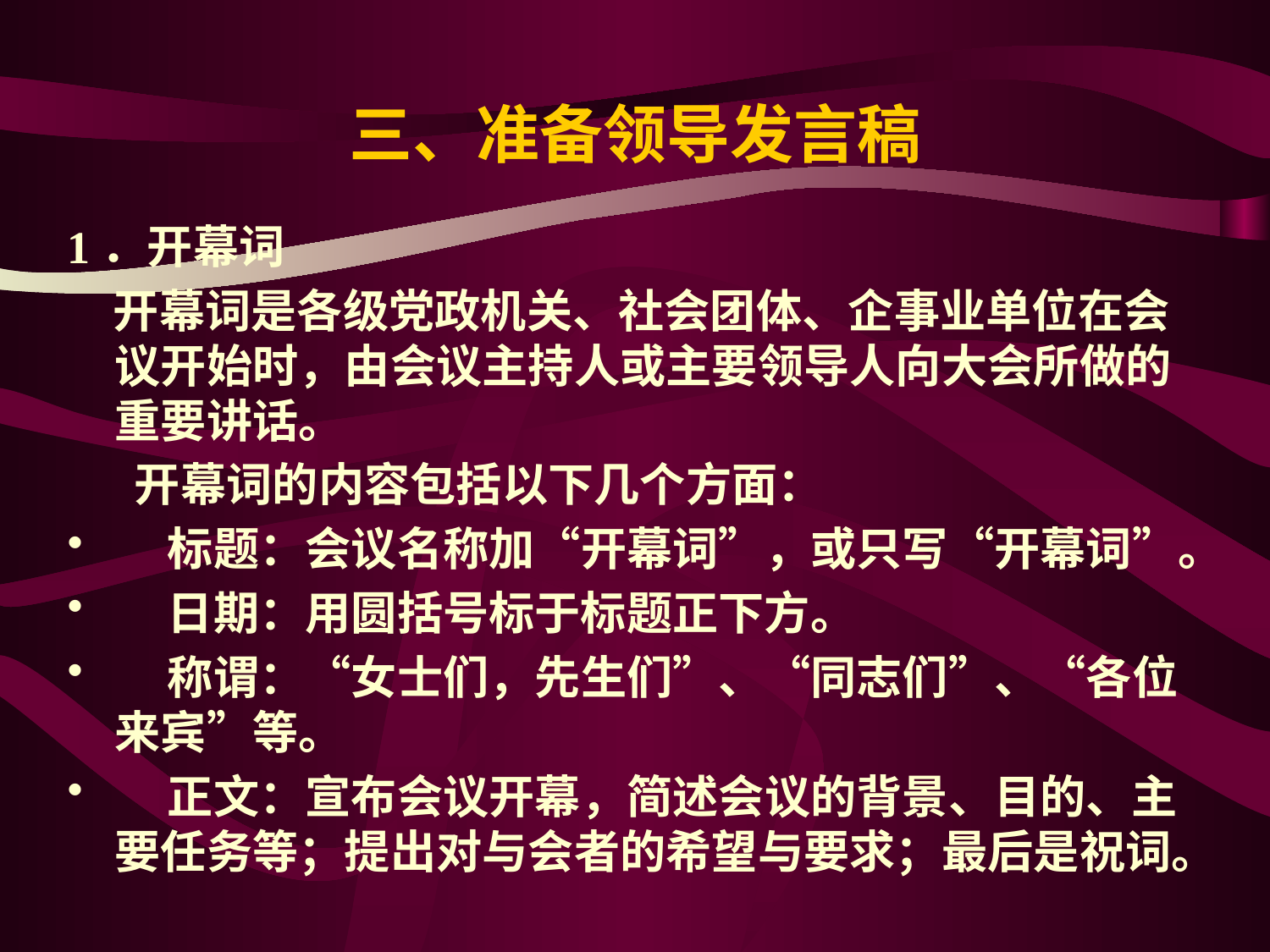

# 三、准备领导发言稿
1．开幕词
　开幕词是各级党政机关、社会团体、企事业单位在会议开始时，由会议主持人或主要领导人向大会所做的重要讲话。
 　开幕词的内容包括以下几个方面：
    标题：会议名称加“开幕词”，或只写“开幕词”。
    日期：用圆括号标于标题正下方。
    称谓：“女士们，先生们”、“同志们”、“各位来宾”等。
    正文：宣布会议开幕，简述会议的背景、目的、主要任务等；提出对与会者的希望与要求；最后是祝词。